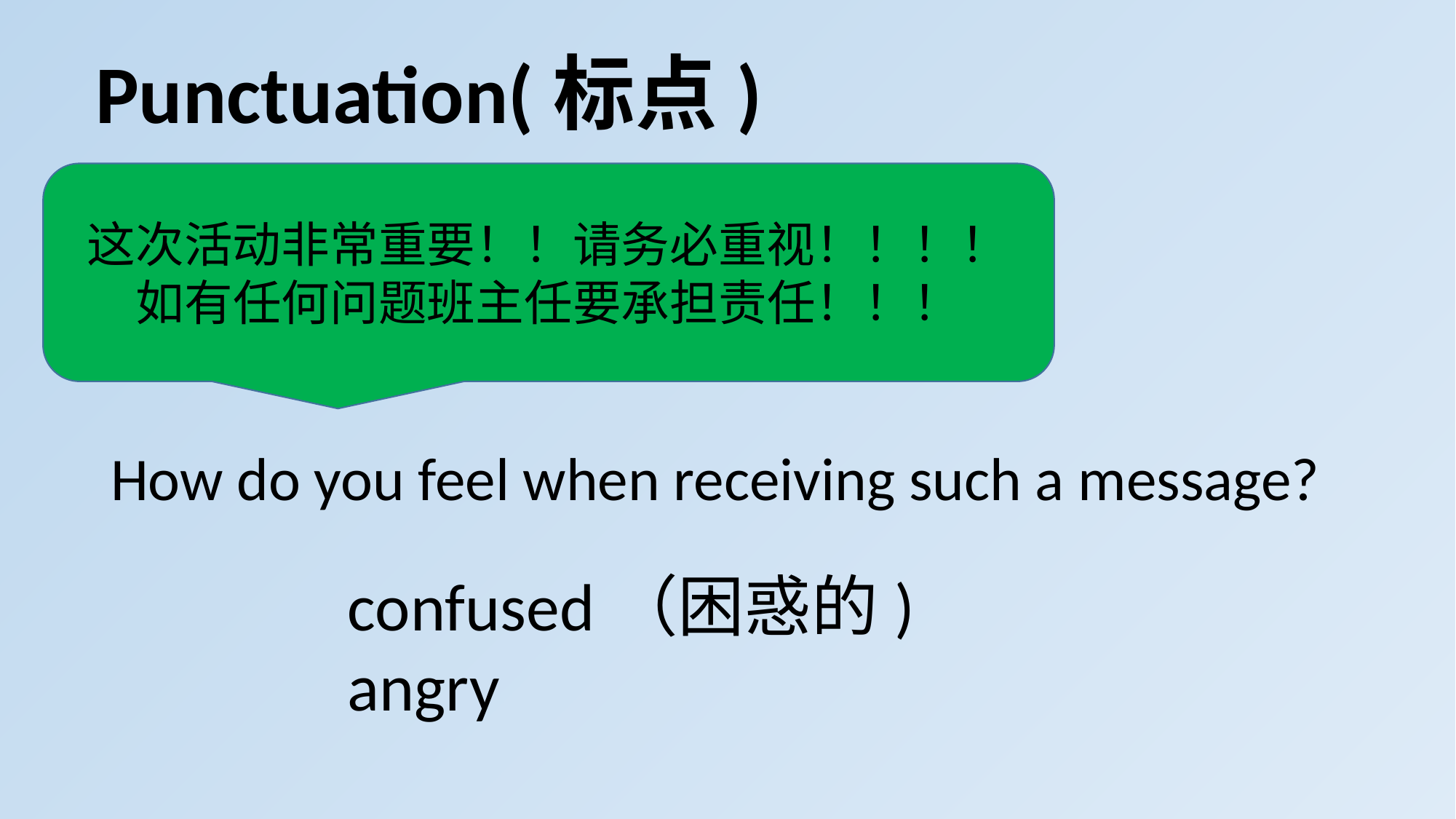

Punctuation(标点)
这次活动非常重要！！请务必重视！！！！如有任何问题班主任要承担责任！！！
How do you feel when receiving such a message?
confused（困惑的)     angry